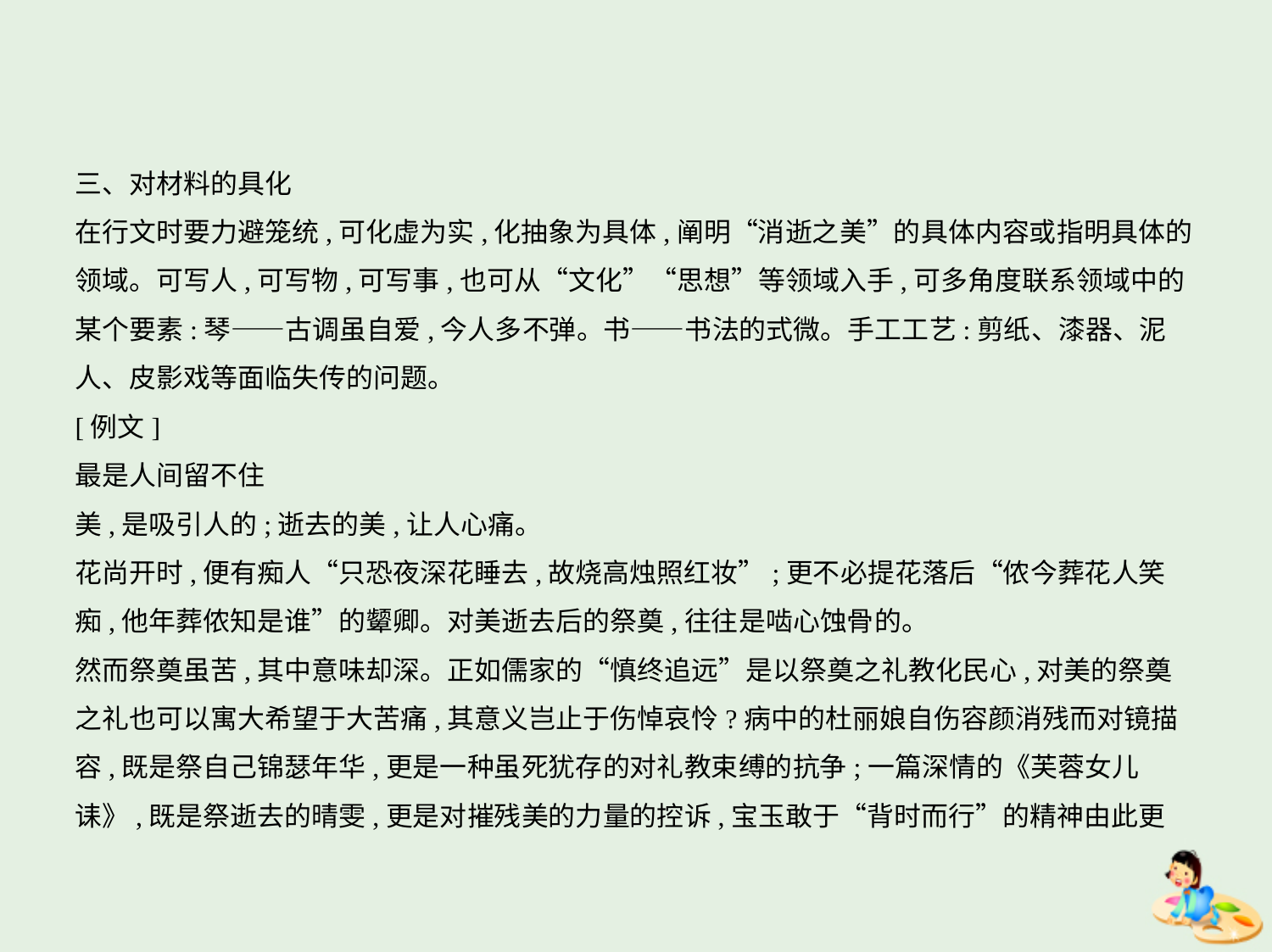

三、对材料的具化
在行文时要力避笼统,可化虚为实,化抽象为具体,阐明“消逝之美”的具体内容或指明具体的
领域。可写人,可写物,可写事,也可从“文化”“思想”等领域入手,可多角度联系领域中的
某个要素:琴——古调虽自爱,今人多不弹。书——书法的式微。手工工艺:剪纸、漆器、泥
人、皮影戏等面临失传的问题。
[例文]
最是人间留不住
美,是吸引人的;逝去的美,让人心痛。
花尚开时,便有痴人“只恐夜深花睡去,故烧高烛照红妆”;更不必提花落后“侬今葬花人笑
痴,他年葬侬知是谁”的颦卿。对美逝去后的祭奠,往往是啮心蚀骨的。
然而祭奠虽苦,其中意味却深。正如儒家的“慎终追远”是以祭奠之礼教化民心,对美的祭奠
之礼也可以寓大希望于大苦痛,其意义岂止于伤悼哀怜?病中的杜丽娘自伤容颜消残而对镜描
容,既是祭自己锦瑟年华,更是一种虽死犹存的对礼教束缚的抗争;一篇深情的《芙蓉女儿
诔》,既是祭逝去的晴雯,更是对摧残美的力量的控诉,宝玉敢于“背时而行”的精神由此更